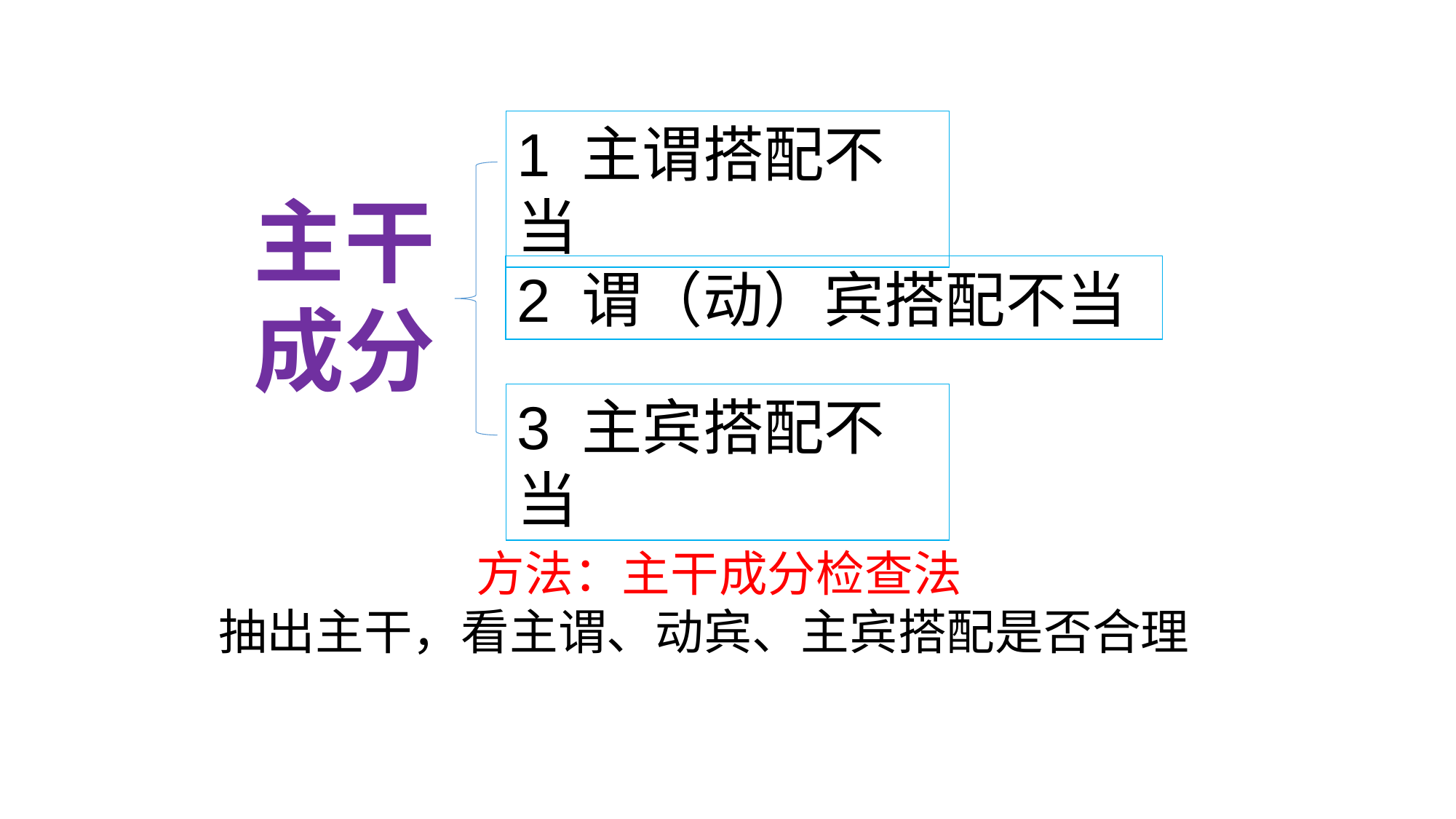

1 主谓搭配不当

主干
成分
2 谓（动）宾搭配不当
3 主宾搭配不当
方法：主干成分检查法
抽出主干，看主谓、动宾、主宾搭配是否合理